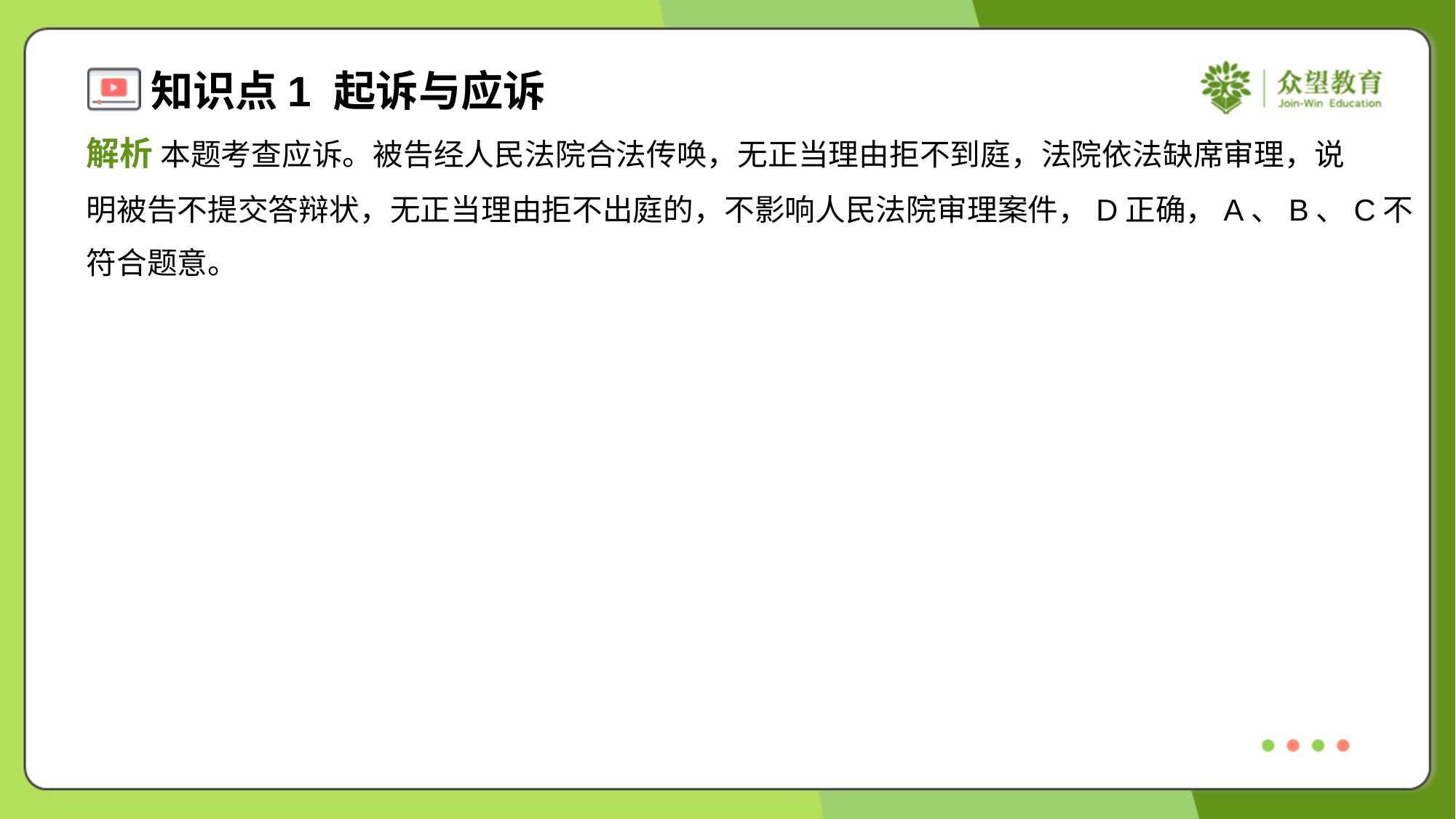

解析 本题考查应诉。被告经人民法院合法传唤，无正当理由拒不到庭，法院依法缺席审理，说
明被告不提交答辩状，无正当理由拒不出庭的，不影响人民法院审理案件，D正确，A、B、C不
符合题意。